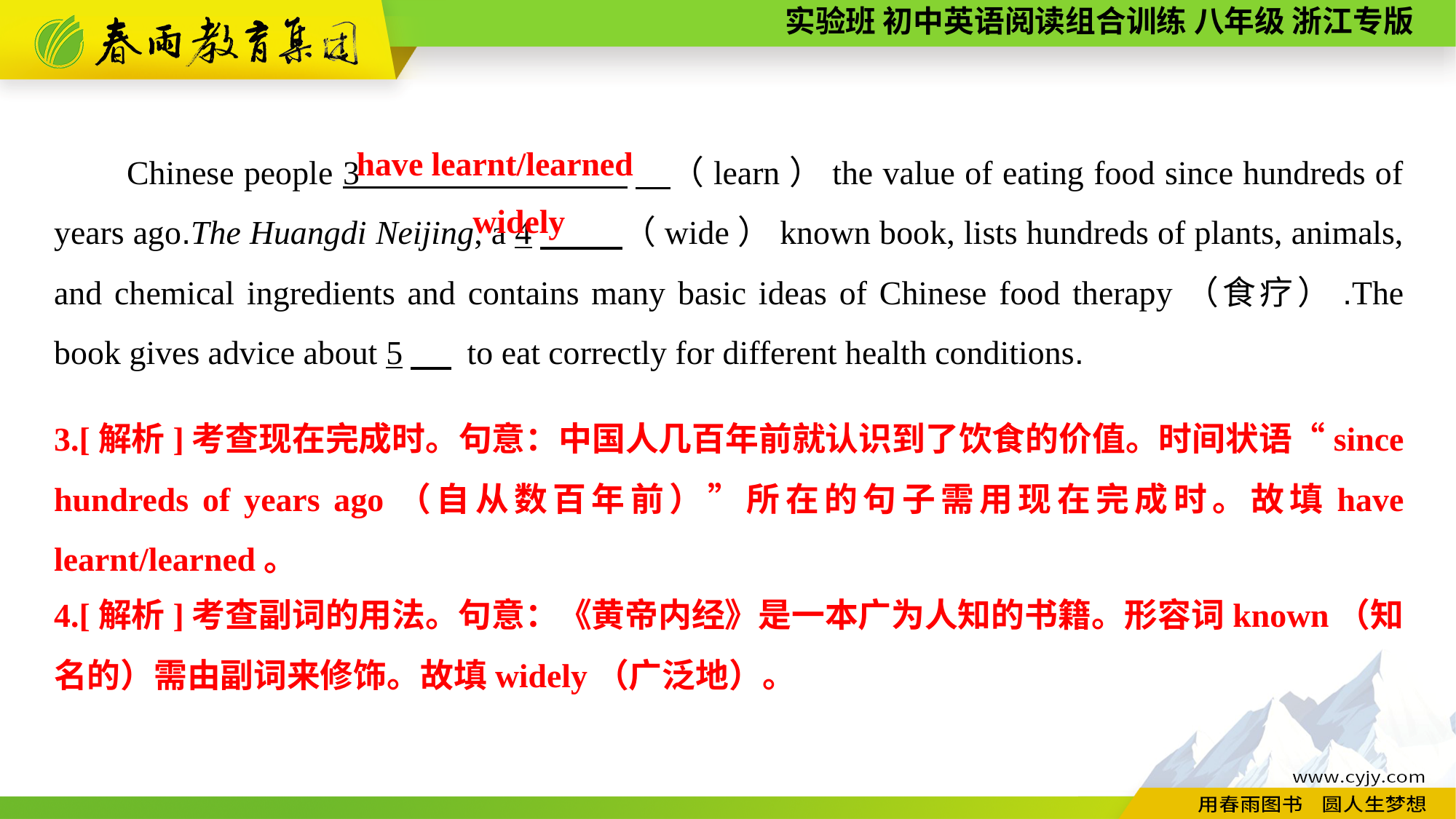

Chinese people 3                           　（learn）the value of eating food since hundreds of years ago.The Huangdi Neijing, a 4　      （wide）known book, lists hundreds of plants, animals, and chemical ingredients and contains many basic ideas of Chinese food therapy（食疗）.The book gives advice about 5　  to eat correctly for different health conditions.
have learnt/learned
widely
3.[解析]考查现在完成时。句意：中国人几百年前就认识到了饮食的价值。时间状语“since hundreds of years ago（自从数百年前）”所在的句子需用现在完成时。故填have learnt/learned。
4.[解析]考查副词的用法。句意：《黄帝内经》是一本广为人知的书籍。形容词known（知名的）需由副词来修饰。故填widely（广泛地）。